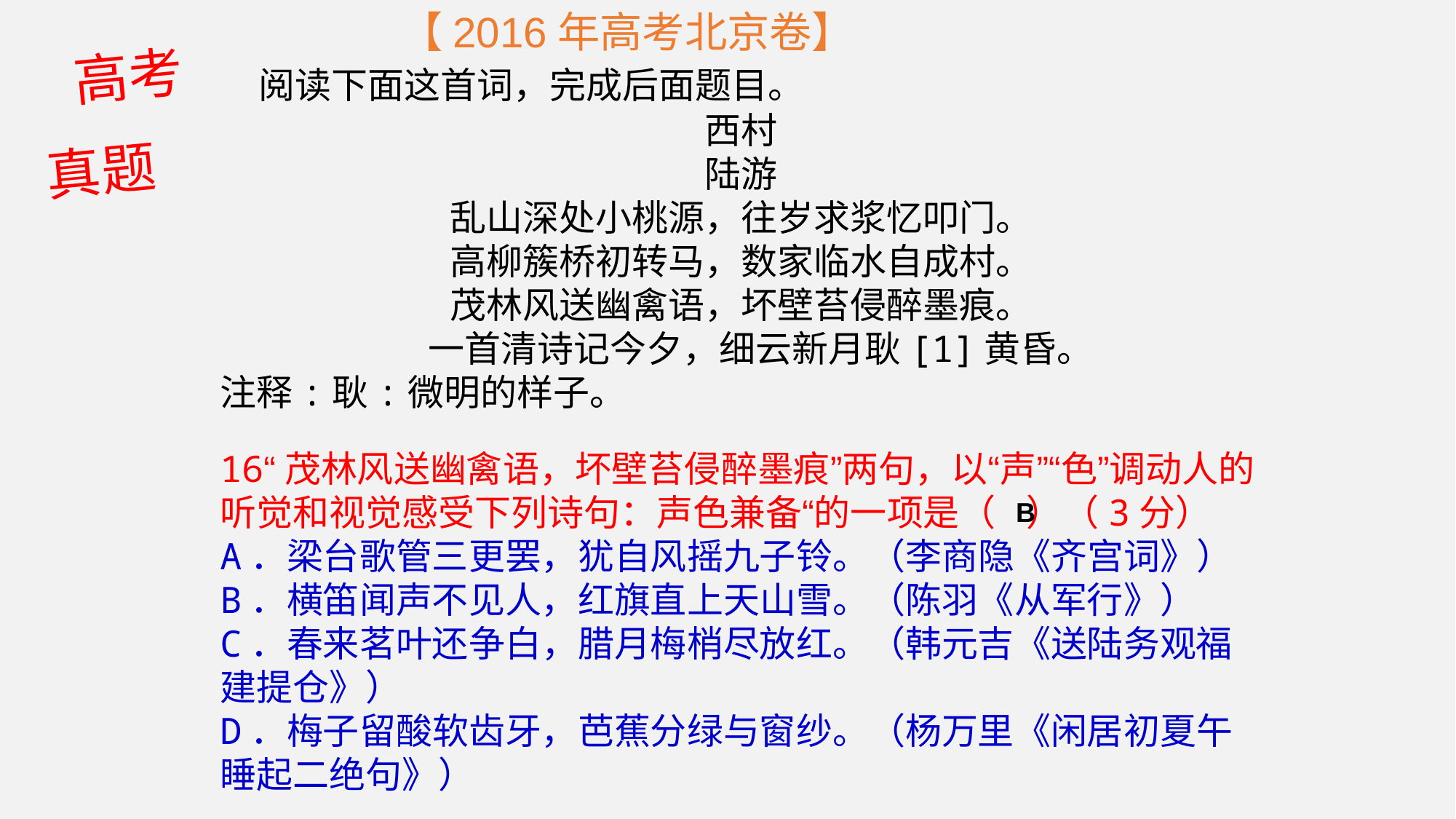

【2016年高考北京卷】
   阅读下面这首词，完成后面题目。
西村
陆游
乱山深处小桃源，往岁求浆忆叩门。
高柳簇桥初转马，数家临水自成村。
茂林风送幽禽语，坏壁苔侵醉墨痕。
   一首清诗记今夕，细云新月耿[1]黄昏。
注释:耿:微明的样子。

16“茂林风送幽禽语，坏壁苔侵醉墨痕”两句，以“声”“色”调动人的听觉和视觉感受下列诗句：声色兼备“的一项是（   ）（3分）
A．梁台歌管三更罢，犹自风摇九子铃。（李商隐《齐宫词》）
B．横笛闻声不见人，红旗直上天山雪。（陈羽《从军行》）
C．春来茗叶还争白，腊月梅梢尽放红。（韩元吉《送陆务观福建提仓》）
D．梅子留酸软齿牙，芭蕉分绿与窗纱。（杨万里《闲居初夏午睡起二绝句》）
高考真题
B